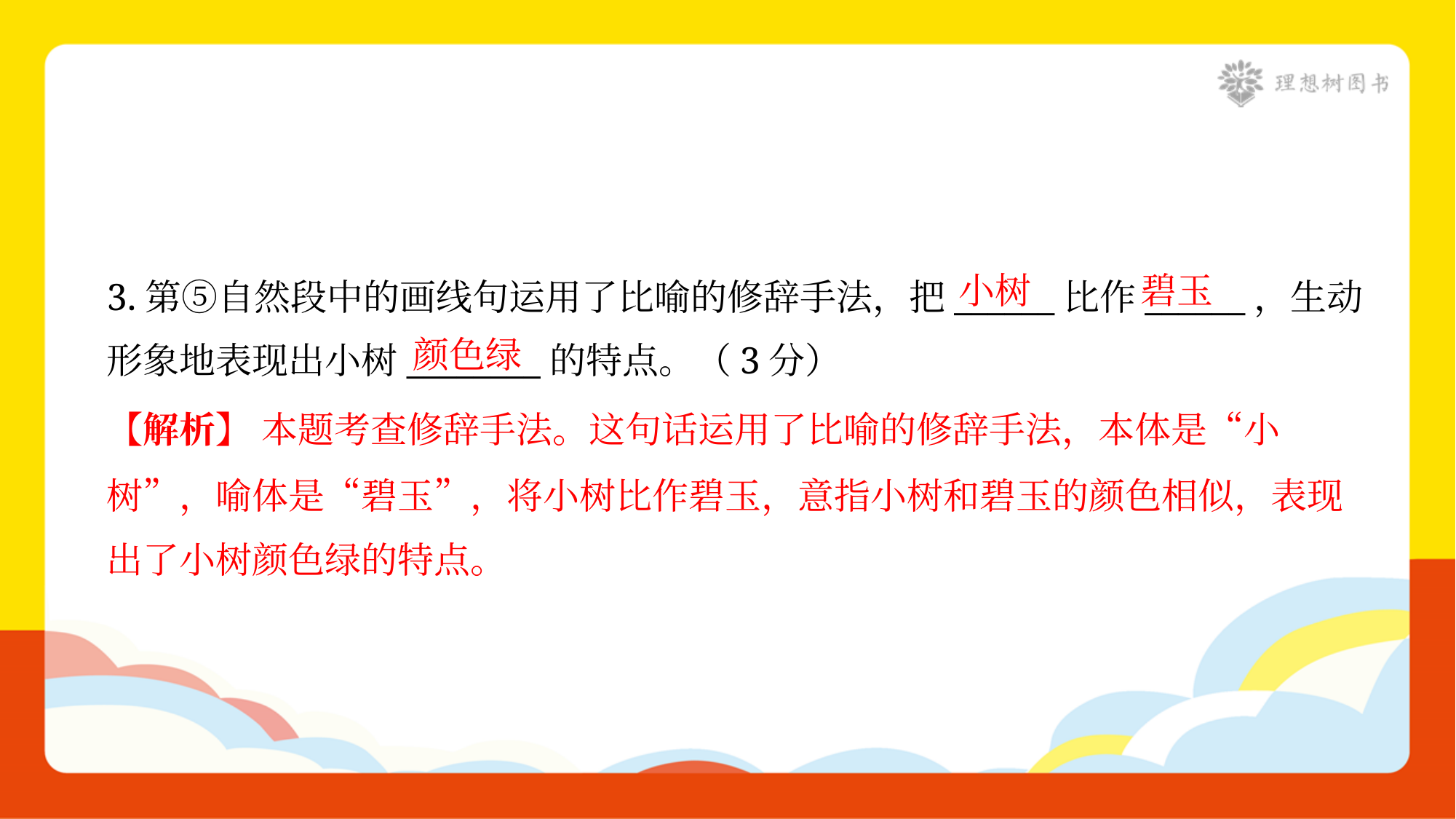

小树
碧玉
3.第⑤自然段中的画线句运用了比喻的修辞手法，把______比作______，生动
形象地表现出小树________的特点。（3分）
颜色绿
【解析】 本题考查修辞手法。这句话运用了比喻的修辞手法，本体是“小
树”，喻体是“碧玉”，将小树比作碧玉，意指小树和碧玉的颜色相似，表现
出了小树颜色绿的特点。